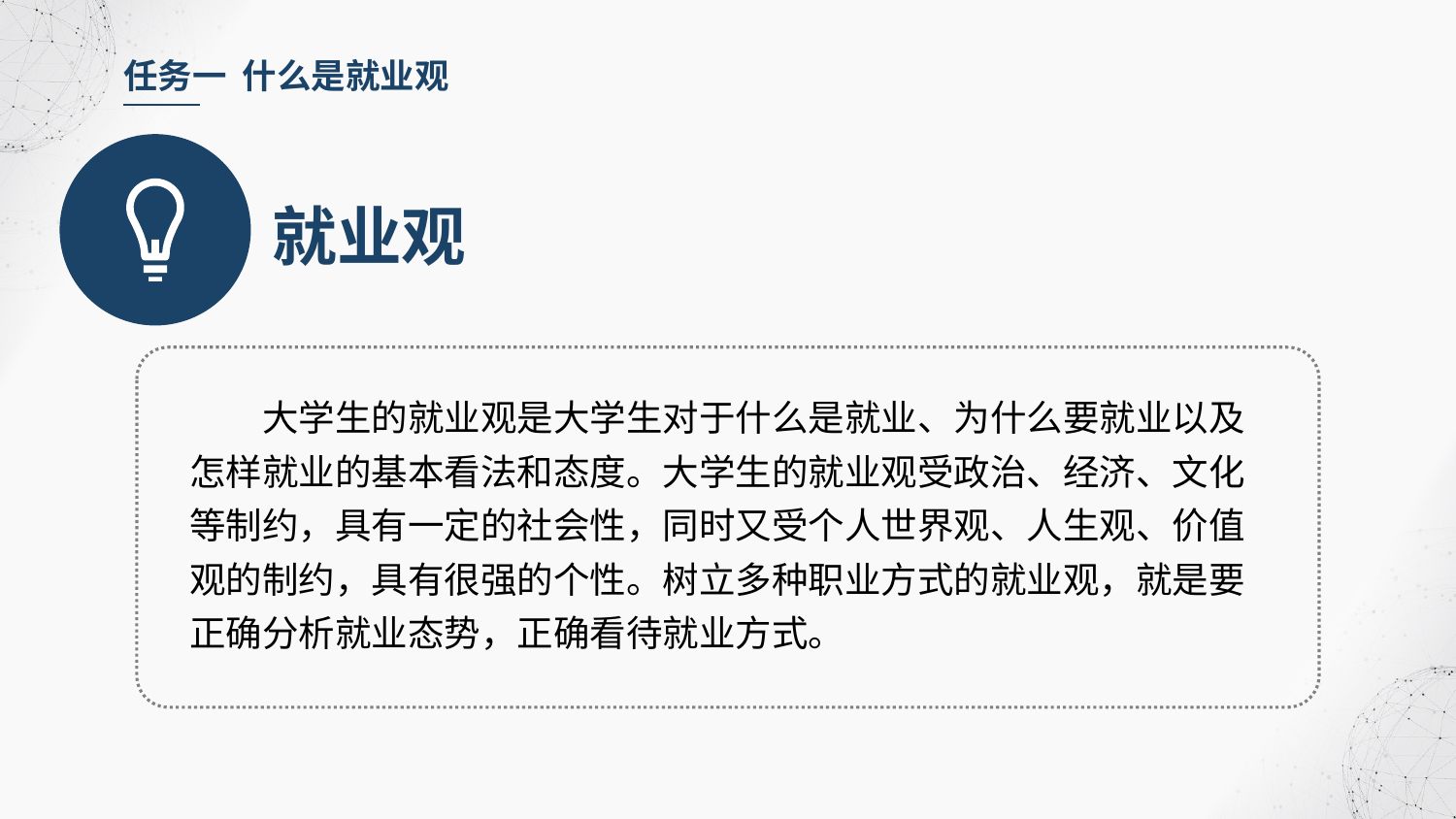

任务一  什么是就业观

就业观

大学生的就业观是大学生对于什么是就业、为什么要就业以及怎样就业的基本看法和态度。大学生的就业观受政治、经济、文化等制约，具有一定的社会性，同时又受个人世界观、人生观、价值观的制约，具有很强的个性。树立多种职业方式的就业观，就是要正确分析就业态势，正确看待就业方式。